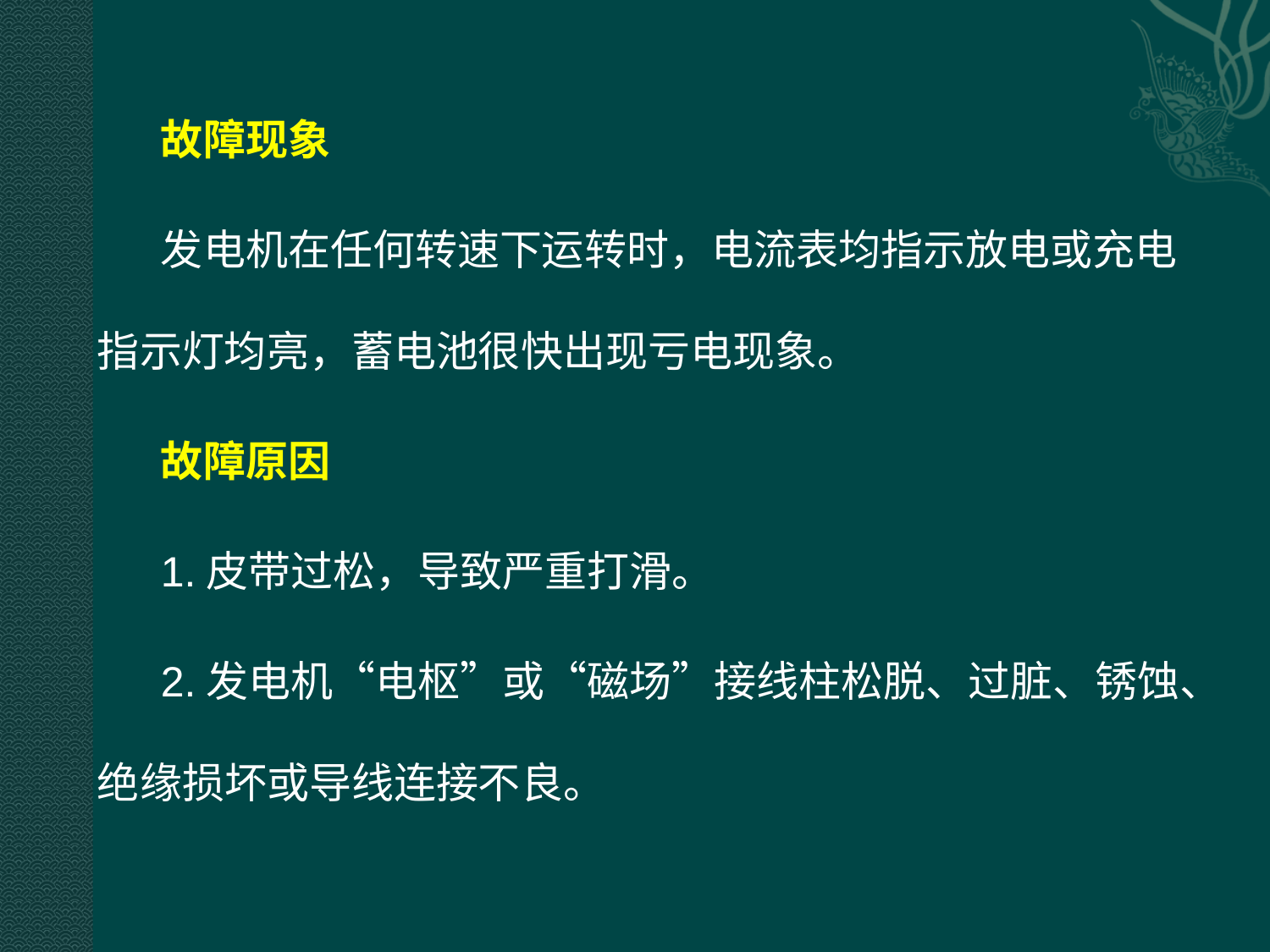

故障现象
发电机在任何转速下运转时，电流表均指示放电或充电指示灯均亮，蓄电池很快出现亏电现象。
故障原因
1.皮带过松，导致严重打滑。
2.发电机“电枢”或“磁场”接线柱松脱、过脏、锈蚀、绝缘损坏或导线连接不良。